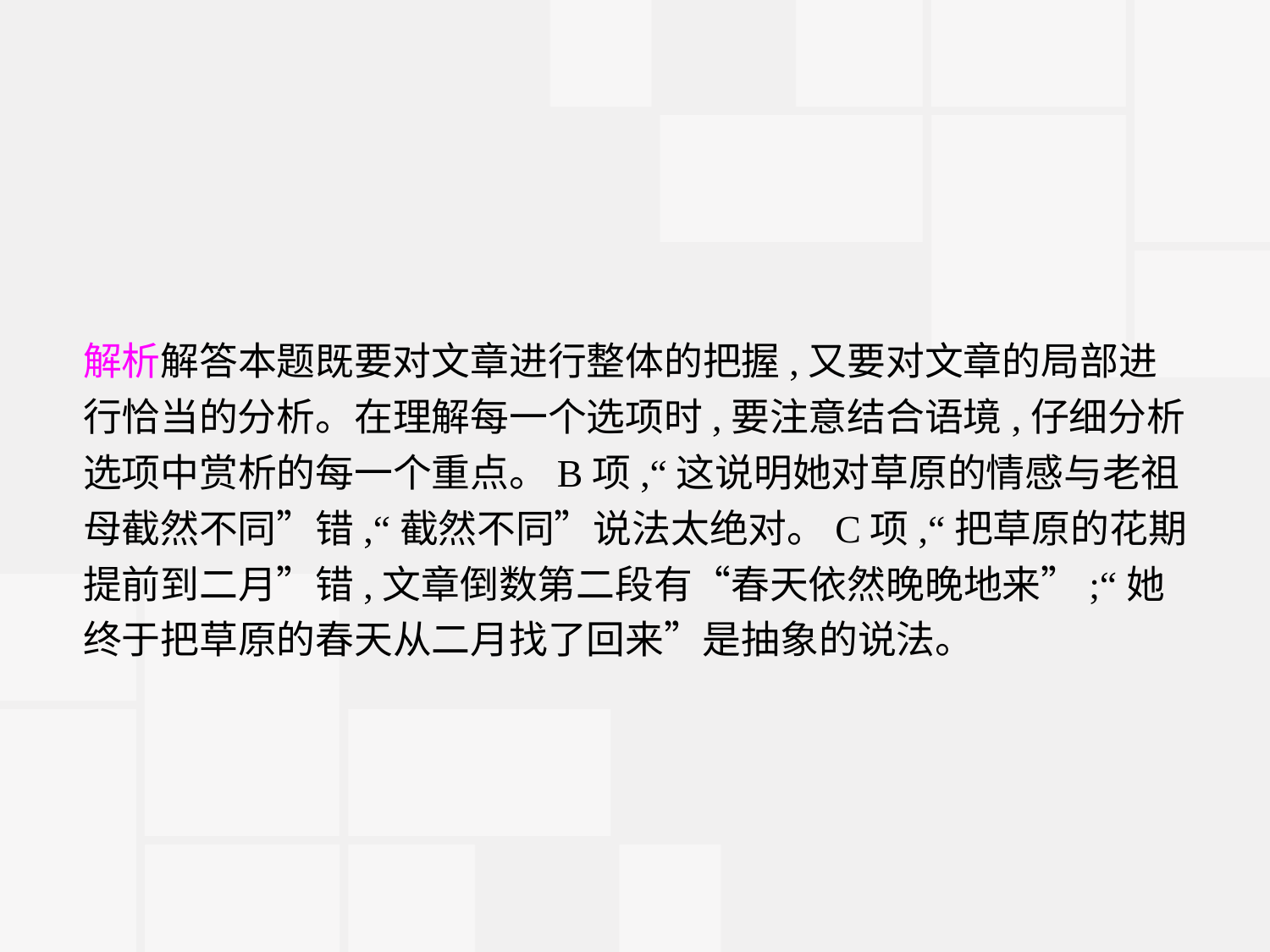

解析解答本题既要对文章进行整体的把握,又要对文章的局部进行恰当的分析。在理解每一个选项时,要注意结合语境,仔细分析选项中赏析的每一个重点。B项,“这说明她对草原的情感与老祖母截然不同”错,“截然不同”说法太绝对。C项,“把草原的花期提前到二月”错,文章倒数第二段有“春天依然晚晚地来”;“她终于把草原的春天从二月找了回来”是抽象的说法。